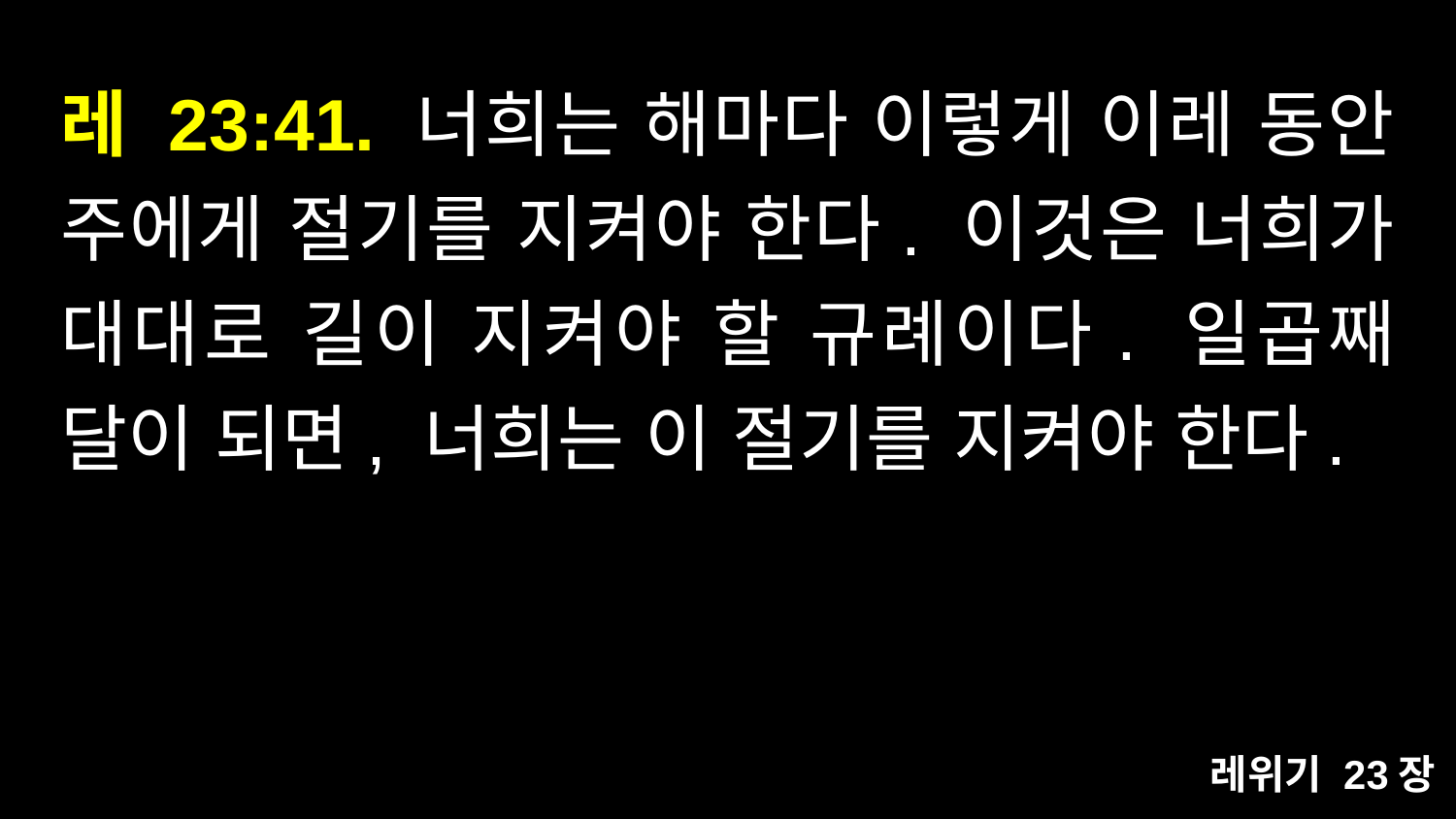

# 레 23:41. 너희는 해마다 이렇게 이레 동안 주에게 절기를 지켜야 한다. 이것은 너희가 대대로 길이 지켜야 할 규례이다. 일곱째 달이 되면, 너희는 이 절기를 지켜야 한다.
레위기 23장